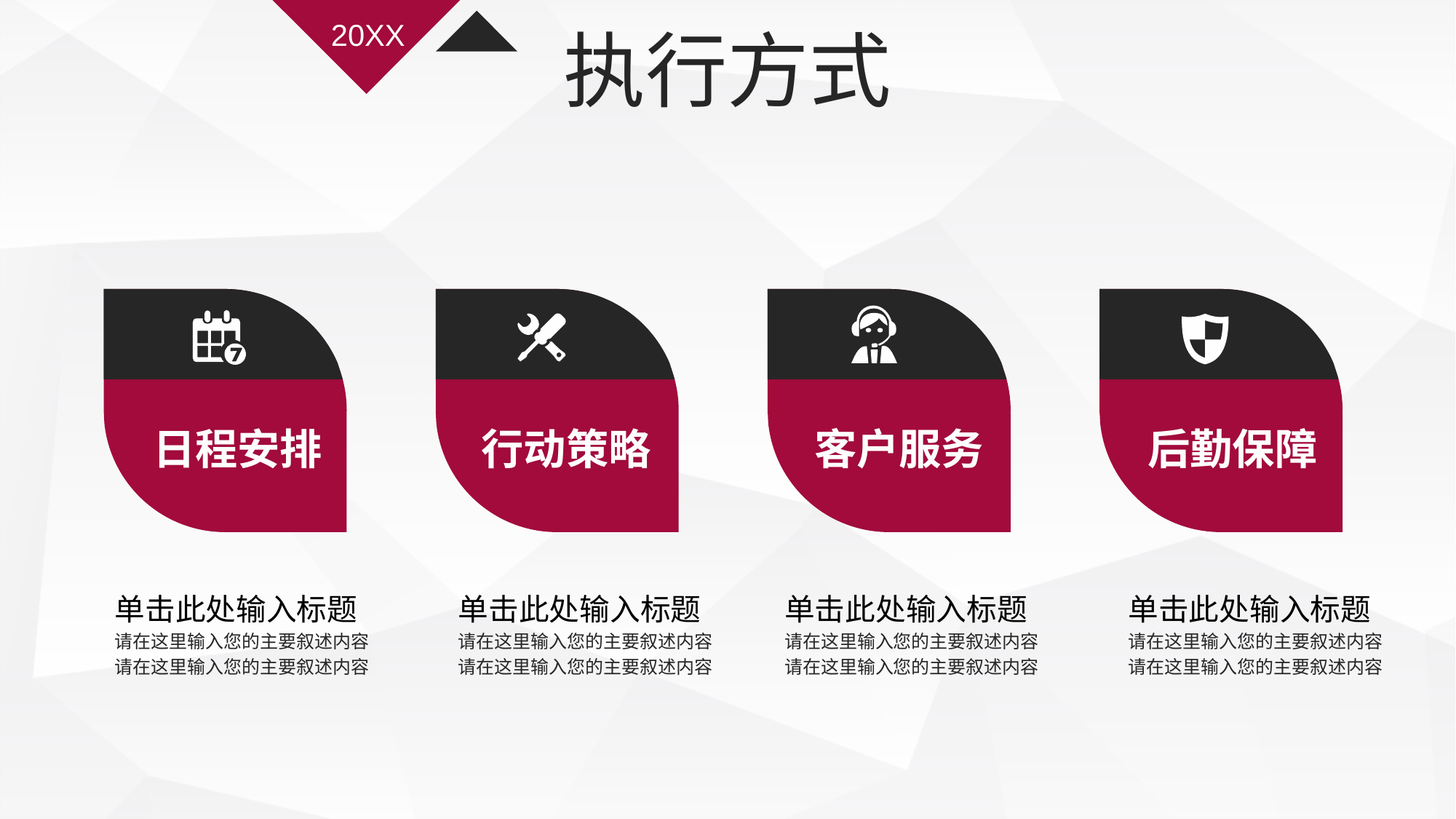

20XX
执行方式

日程安排

行动策略

客户服务

后勤保障
单击此处输入标题
请在这里输入您的主要叙述内容
请在这里输入您的主要叙述内容
单击此处输入标题
请在这里输入您的主要叙述内容
请在这里输入您的主要叙述内容
单击此处输入标题
请在这里输入您的主要叙述内容
请在这里输入您的主要叙述内容
单击此处输入标题
请在这里输入您的主要叙述内容
请在这里输入您的主要叙述内容